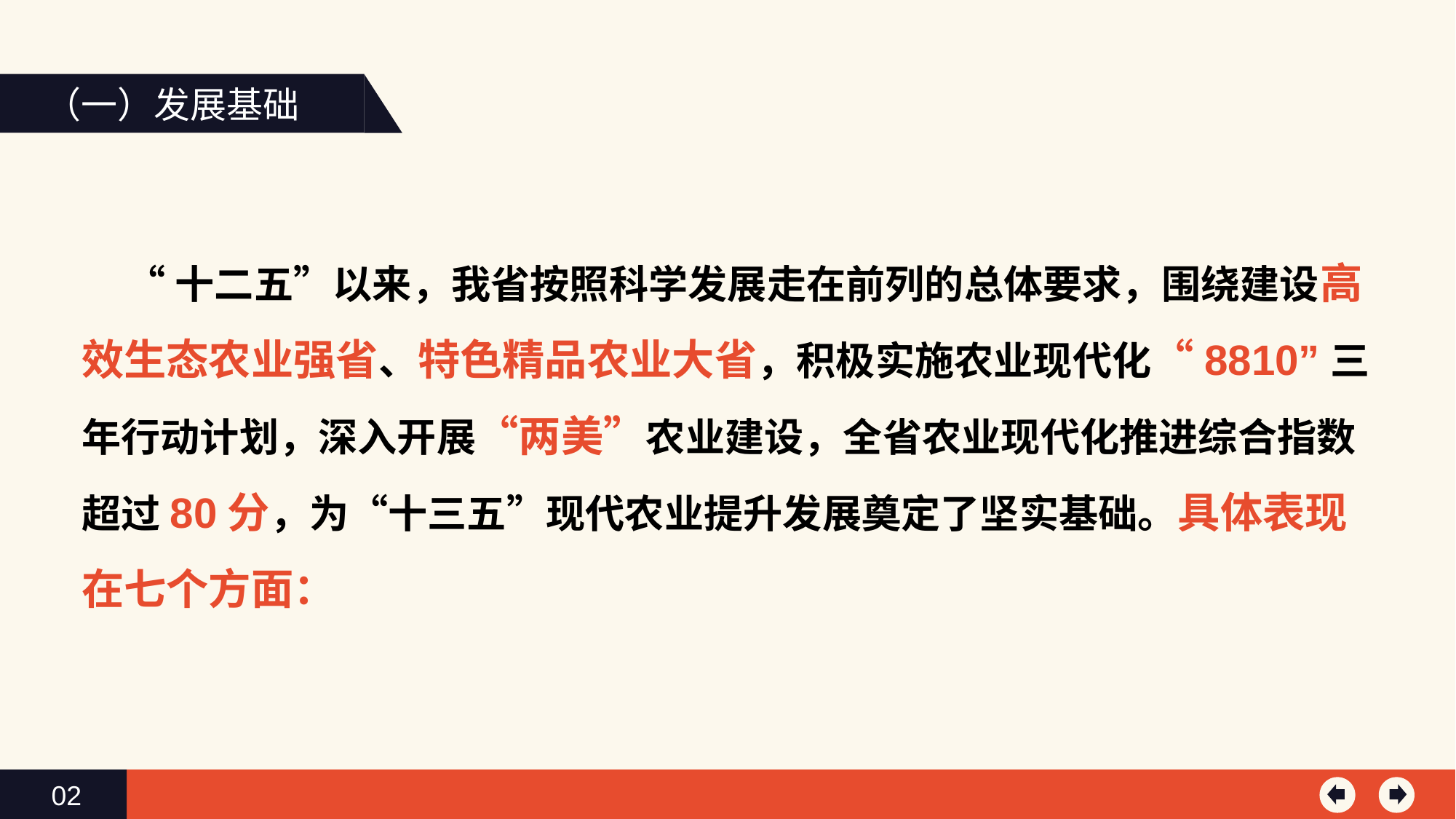

（一）发展基础

     “十二五”以来，我省按照科学发展走在前列的总体要求，围绕建设高效生态农业强省、特色精品农业大省，积极实施农业现代化“8810”三年行动计划，深入开展“两美”农业建设，全省农业现代化推进综合指数超过80分，为“十三五”现代农业提升发展奠定了坚实基础。具体表现在七个方面：

02